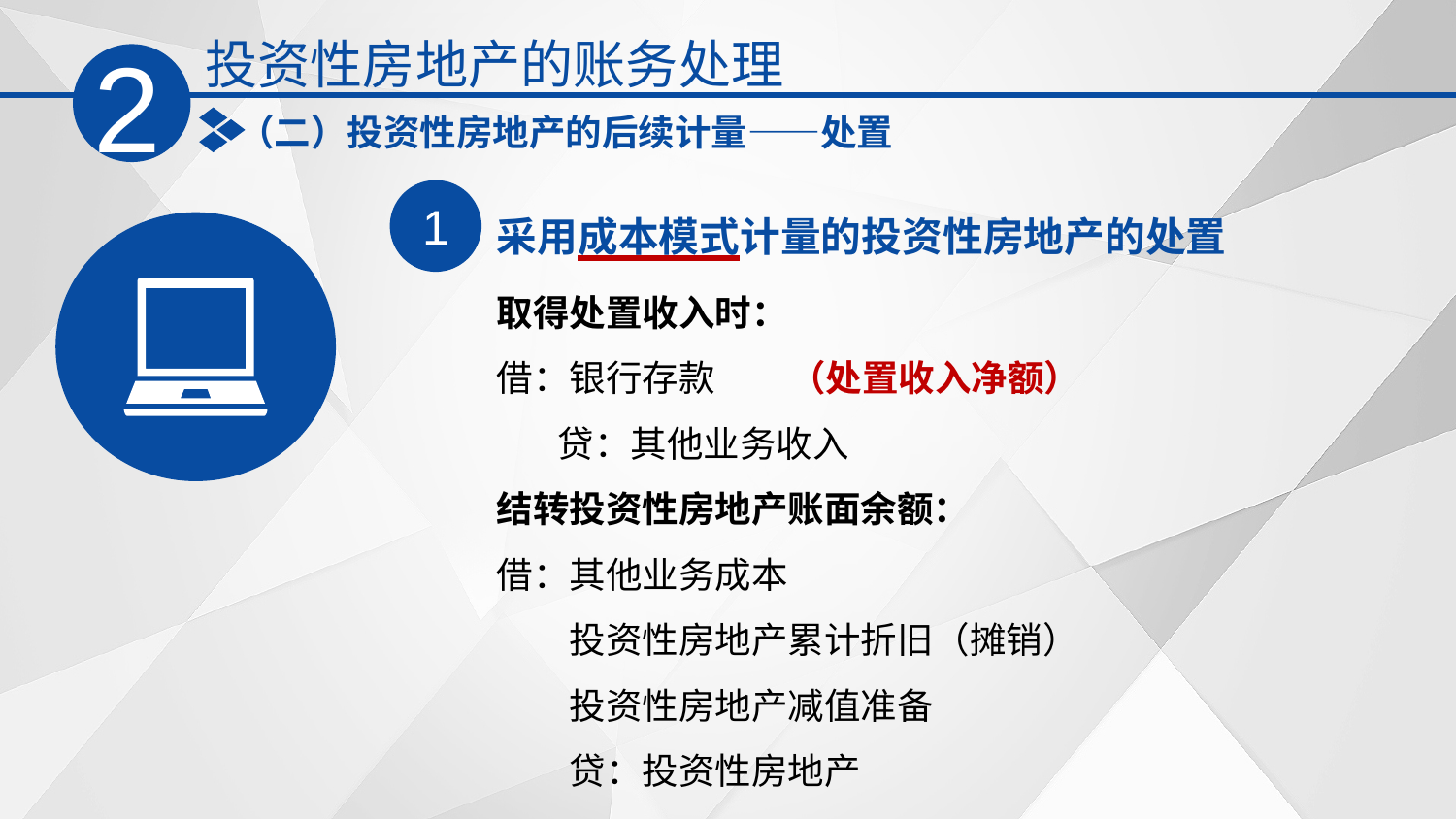

投资性房地产的账务处理
2

（二）投资性房地产的后续计量——处置

1
采用成本模式计量的投资性房地产的处置

取得处置收入时：
借：银行存款         （处置收入净额）
　   贷：其他业务收入
结转投资性房地产账面余额：
借：其他业务成本
　　投资性房地产累计折旧（摊销）
　　投资性房地产减值准备
　　贷：投资性房地产